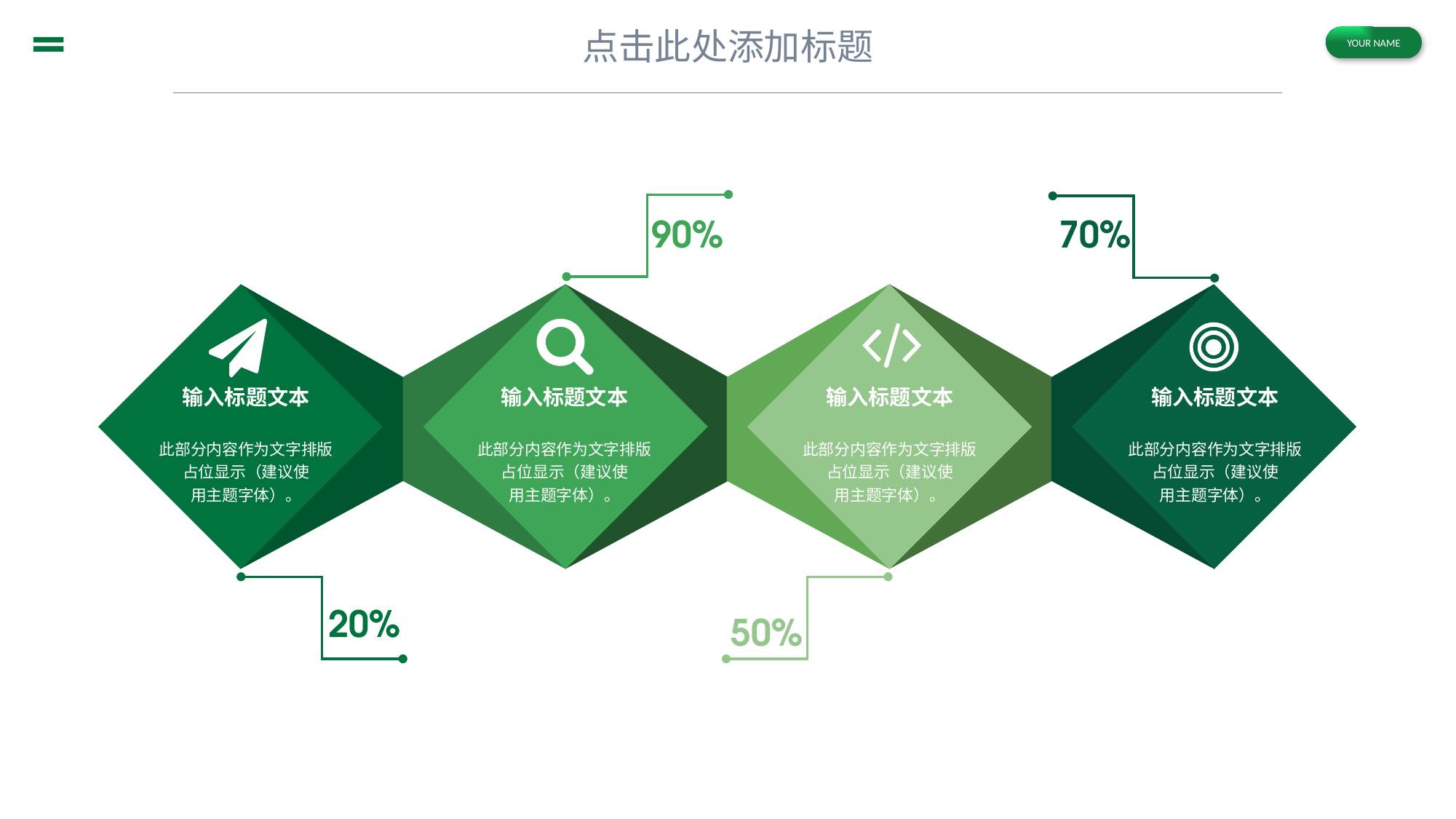

90%

输入标题文本
此部分内容作为文字排版
占位显示（建议使
用主题字体）。
70%

输入标题文本
此部分内容作为文字排版
占位显示（建议使
用主题字体）。

输入标题文本
此部分内容作为文字排版
占位显示（建议使
用主题字体）。
20%

输入标题文本
此部分内容作为文字排版
占位显示（建议使
用主题字体）。
50%